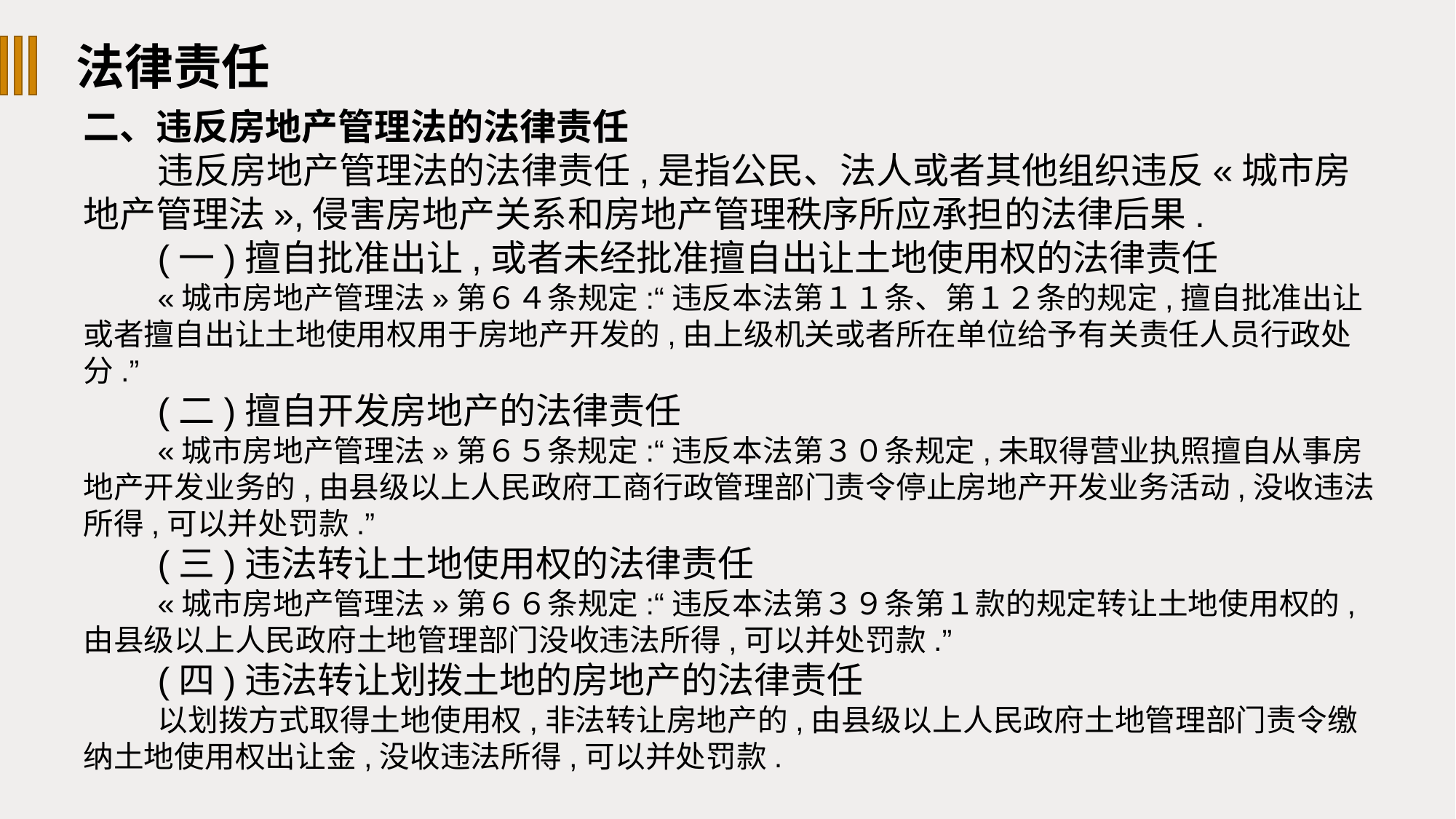

法律责任

二、违反房地产管理法的法律责任
违反房地产管理法的法律责任,是指公民、法人或者其他组织违反«城市房地产管理法»,侵害房地产关系和房地产管理秩序所应承担的法律后果.
(一)擅自批准出让,或者未经批准擅自出让土地使用权的法律责任
«城市房地产管理法»第６４条规定:“违反本法第１１条、第１２条的规定,擅自批准出让或者擅自出让土地使用权用于房地产开发的,由上级机关或者所在单位给予有关责任人员行政处分.”
(二)擅自开发房地产的法律责任
«城市房地产管理法»第６５条规定:“违反本法第３０条规定,未取得营业执照擅自从事房地产开发业务的,由县级以上人民政府工商行政管理部门责令停止房地产开发业务活动,没收违法所得,可以并处罚款.”
(三)违法转让土地使用权的法律责任
«城市房地产管理法»第６６条规定:“违反本法第３９条第１款的规定转让土地使用权的,由县级以上人民政府土地管理部门没收违法所得,可以并处罚款.”
(四)违法转让划拨土地的房地产的法律责任
以划拨方式取得土地使用权,非法转让房地产的,由县级以上人民政府土地管理部门责令缴纳土地使用权出让金,没收违法所得,可以并处罚款.